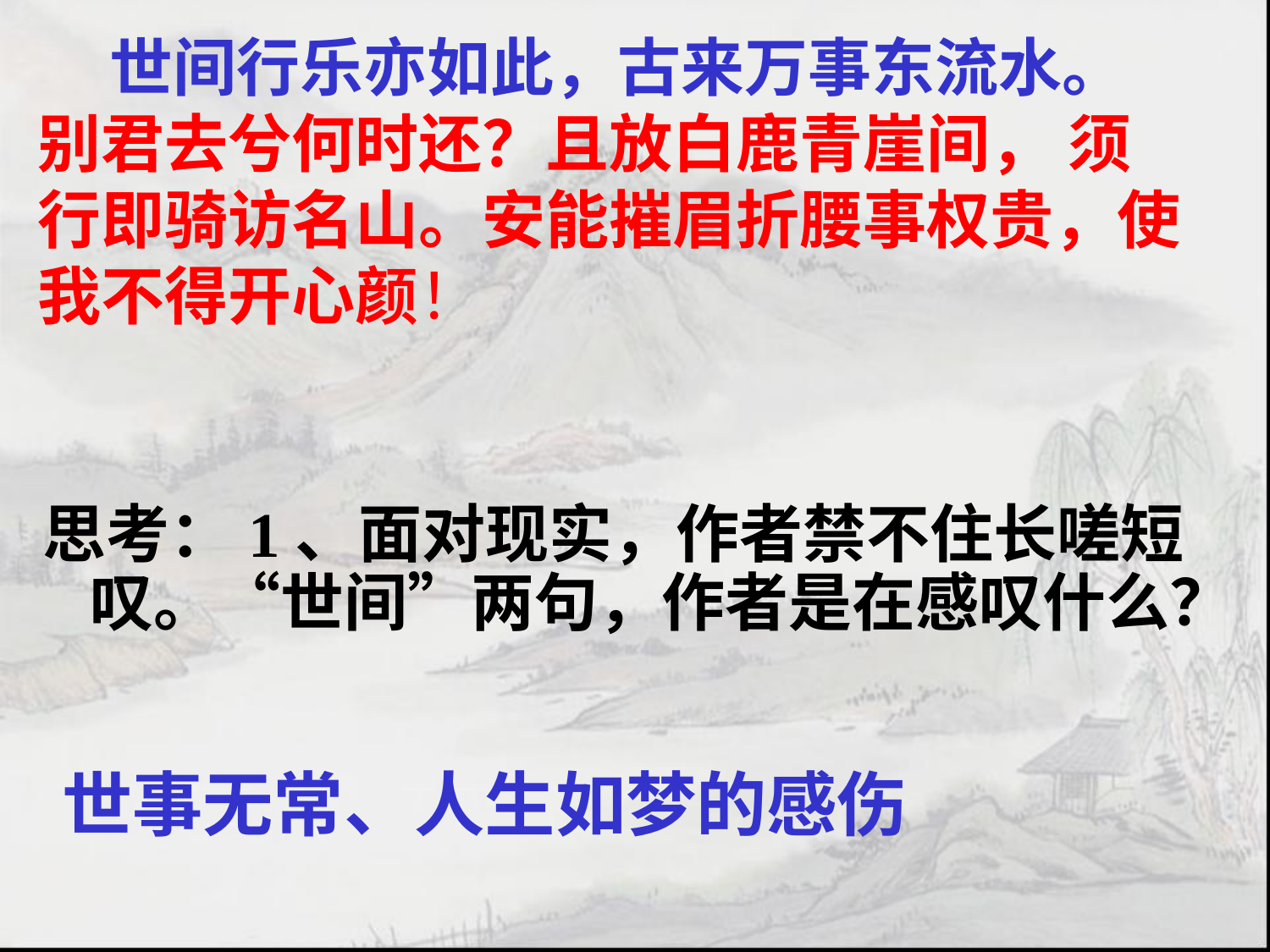

世间行乐亦如此，古来万事东流水。别君去兮何时还？且放白鹿青崖间， 须行即骑访名山。安能摧眉折腰事权贵，使我不得开心颜！
思考：1、面对现实，作者禁不住长嗟短叹。“世间”两句，作者是在感叹什么？
世事无常、人生如梦的感伤